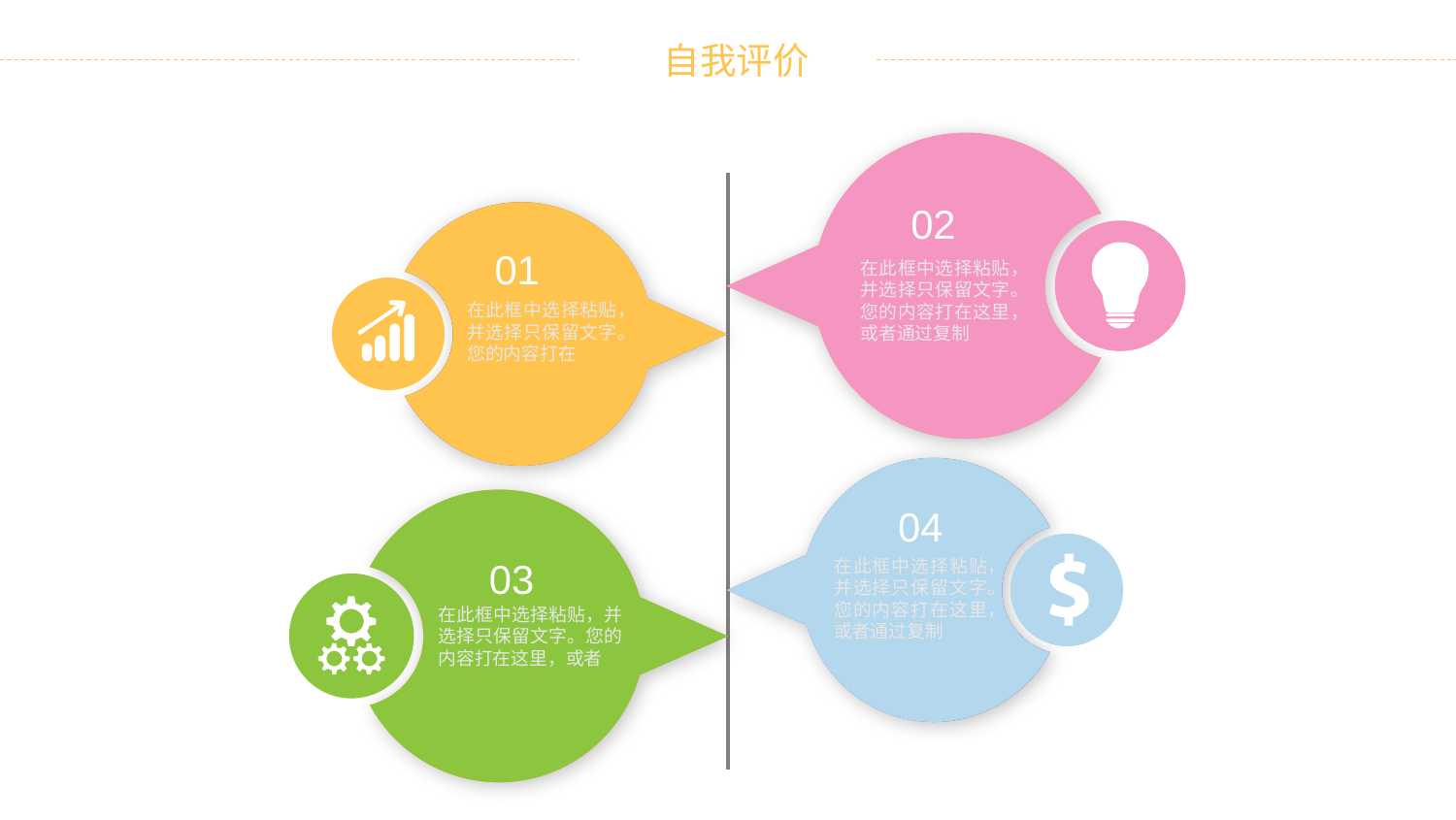

02

在此框中选择粘贴，并选择只保留文字。您的内容打在这里，或者通过复制

01

在此框中选择粘贴，并选择只保留文字。您的内容打在

04

在此框中选择粘贴，并选择只保留文字。您的内容打在这里，或者通过复制

03
在此框中选择粘贴，并选择只保留文字。您的内容打在这里，或者